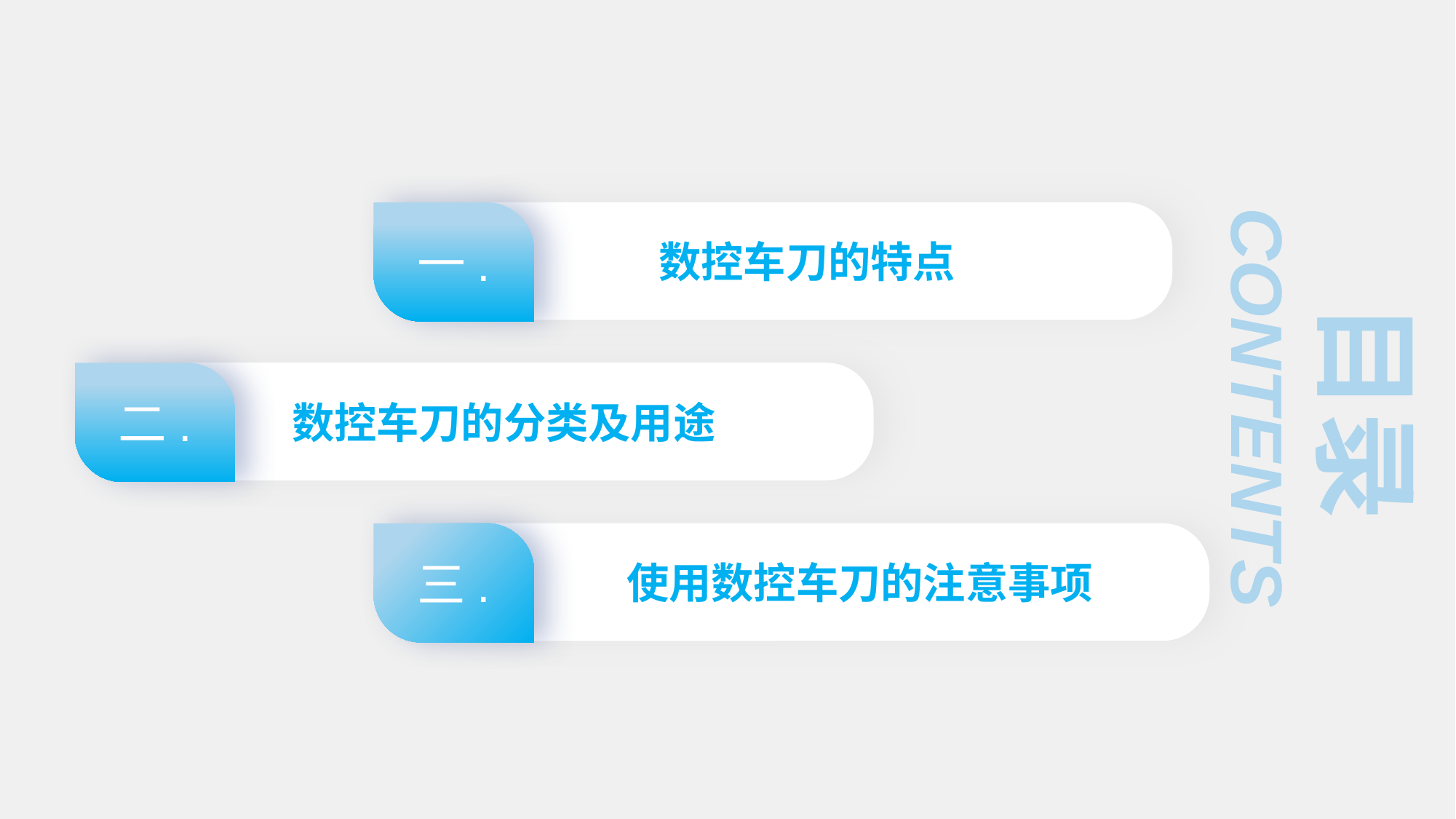

一.
数控车刀的特点
目录
CONTENTS
二.
  数控车刀的分类及用途
三.
      使用数控车刀的注意事项